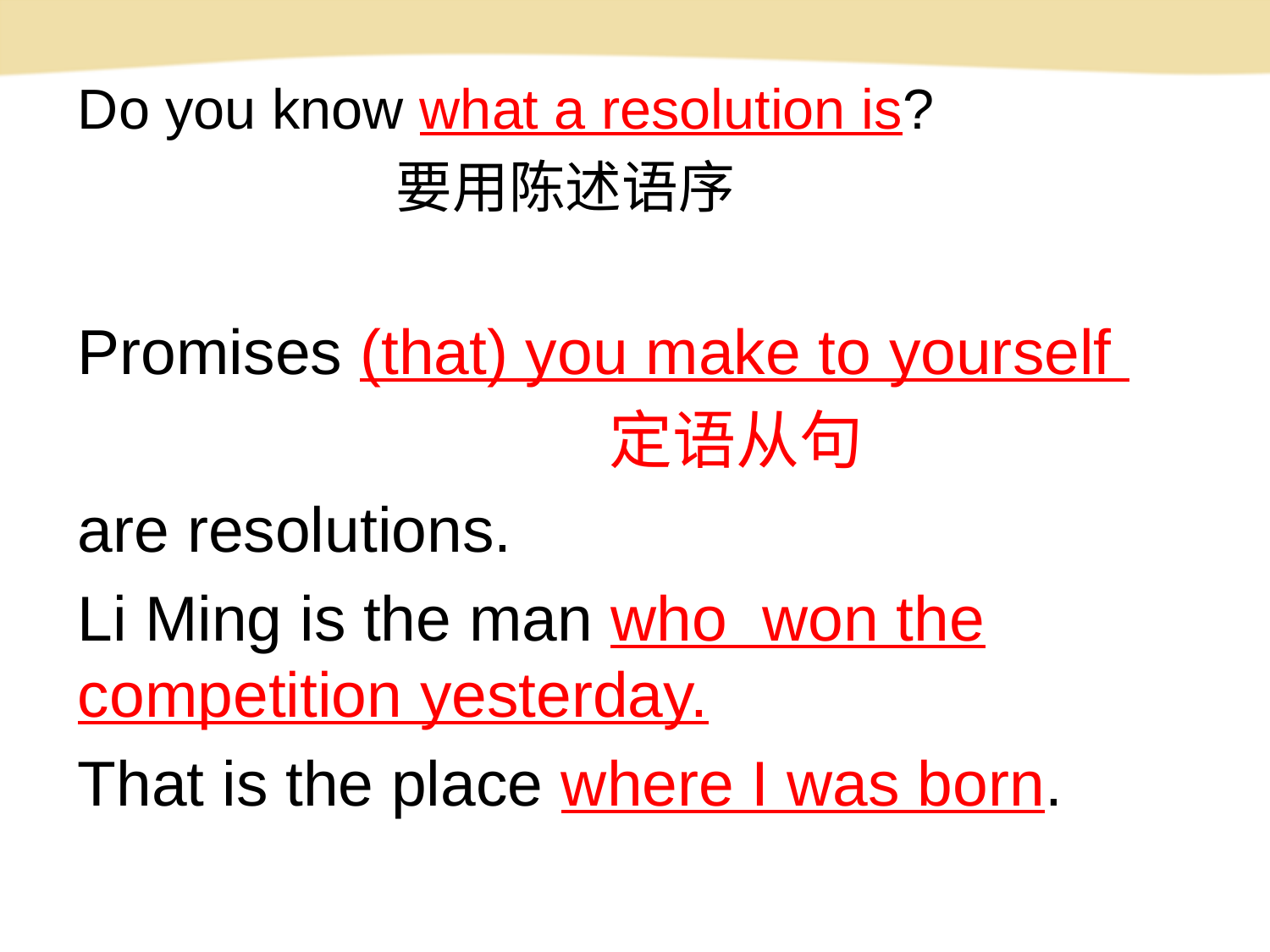

Do you know what a resolution is?
                        要用陈述语序

Promises (that) you make to yourself
              　　　　　定语从句
are resolutions.
Li Ming is the man who  won the competition yesterday.
That is the place where I was born.